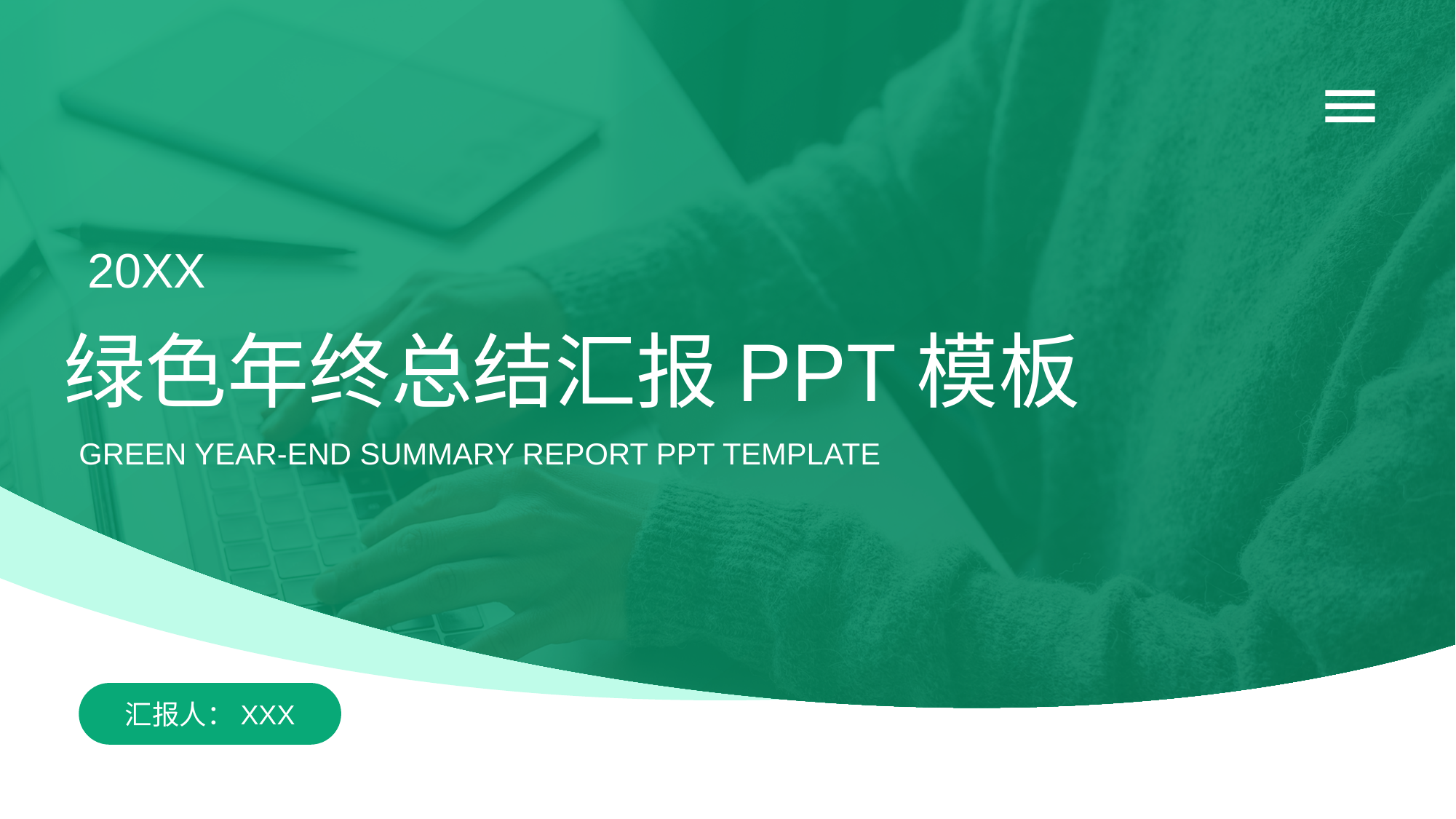

20XX
绿色年终总结汇报PPT模板
GREEN YEAR-END SUMMARY REPORT PPT TEMPLATE
汇报人：XXX